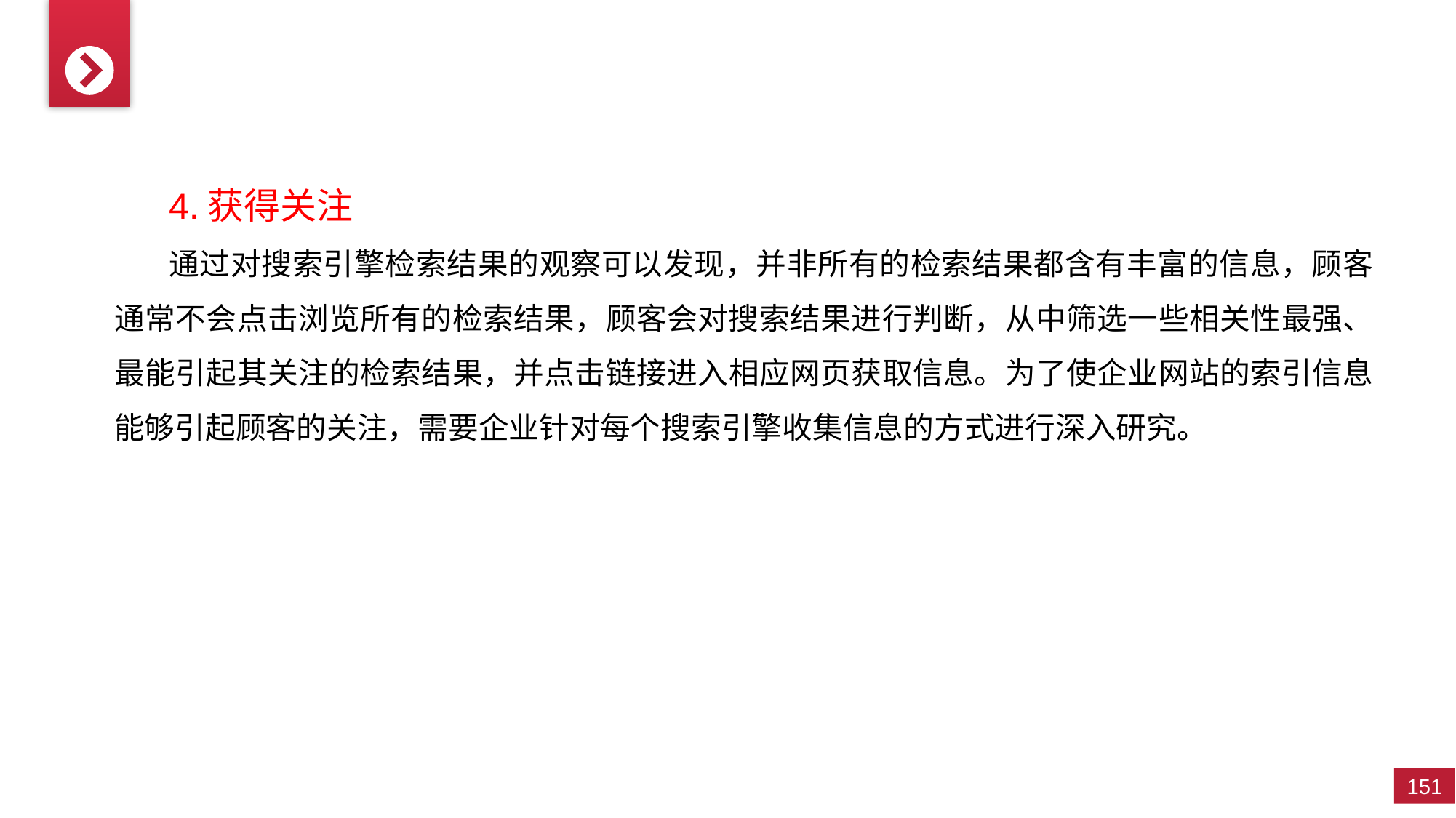

4.获得关注
通过对搜索引擎检索结果的观察可以发现，并非所有的检索结果都含有丰富的信息，顾客通常不会点击浏览所有的检索结果，顾客会对搜索结果进行判断，从中筛选一些相关性最强、最能引起其关注的检索结果，并点击链接进入相应网页获取信息。为了使企业网站的索引信息能够引起顾客的关注，需要企业针对每个搜索引擎收集信息的方式进行深入研究。